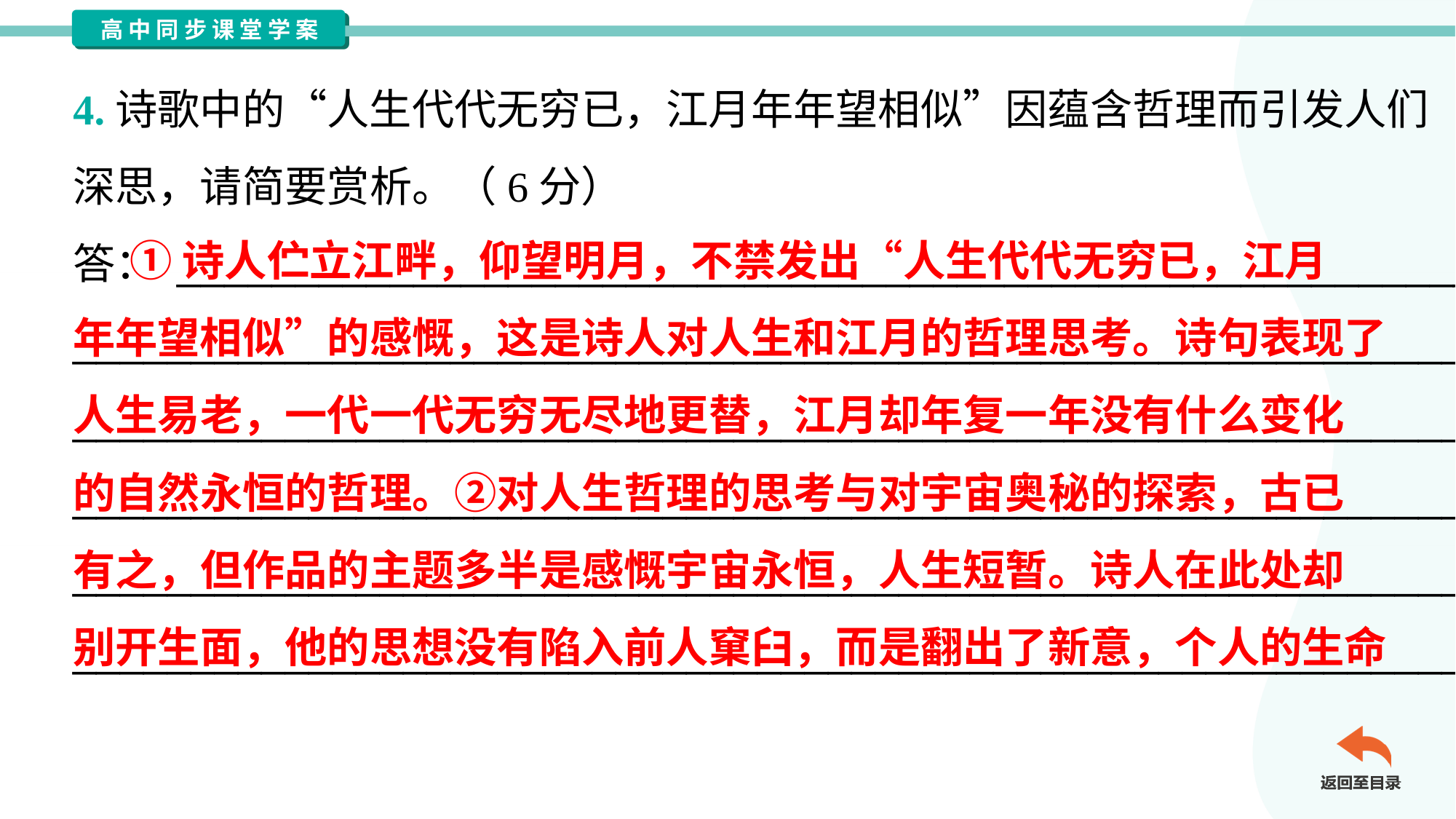

4.诗歌中的“人生代代无穷已，江月年年望相似”因蕴含哲理而引发人们
深思，请简要赏析。（6分）
答： ________________________________________________________
_____________________________________________________________
_____________________________________________________________
_____________________________________________________________
_____________________________________________________________
_____________________________________________________________
      ①诗人伫立江畔，仰望明月，不禁发出“人生代代无穷已，江月
年年望相似”的感慨，这是诗人对人生和江月的哲理思考。诗句表现了
人生易老，一代一代无穷无尽地更替，江月却年复一年没有什么变化
的自然永恒的哲理。②对人生哲理的思考与对宇宙奥秘的探索，古已
有之，但作品的主题多半是感慨宇宙永恒，人生短暂。诗人在此处却
别开生面，他的思想没有陷入前人窠臼，而是翻出了新意，个人的生命